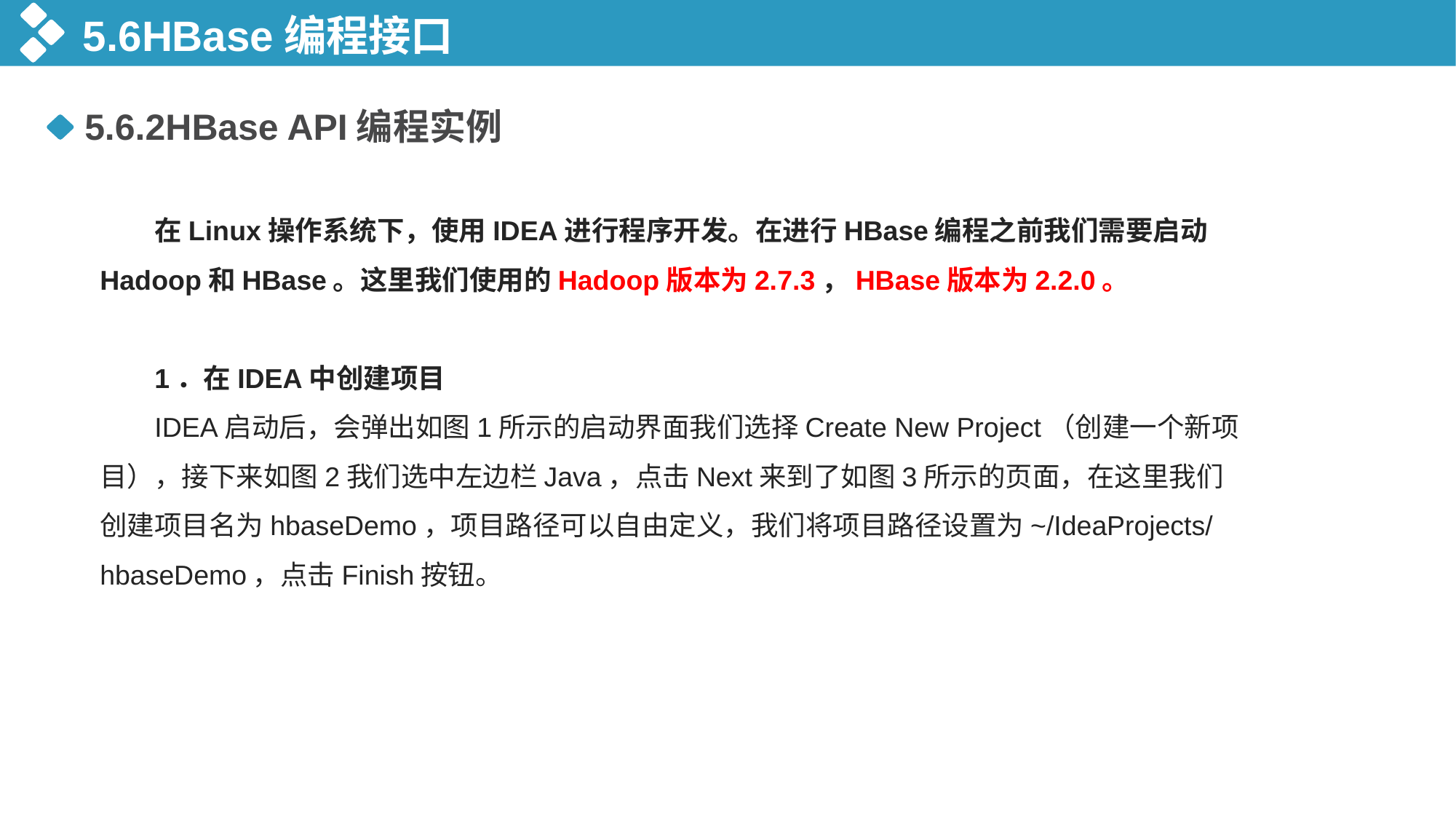

5.6HBase编程接口
5.6.2HBase API编程实例

在Linux操作系统下，使用IDEA进行程序开发。在进行HBase编程之前我们需要启动Hadoop和HBase。这里我们使用的Hadoop版本为2.7.3，HBase版本为2.2.0。

1．在IDEA中创建项目
IDEA启动后，会弹出如图1所示的启动界面我们选择Create New Project（创建一个新项目），接下来如图2我们选中左边栏Java，点击Next来到了如图3所示的页面，在这里我们创建项目名为hbaseDemo，项目路径可以自由定义，我们将项目路径设置为~/IdeaProjects/hbaseDemo，点击Finish按钮。